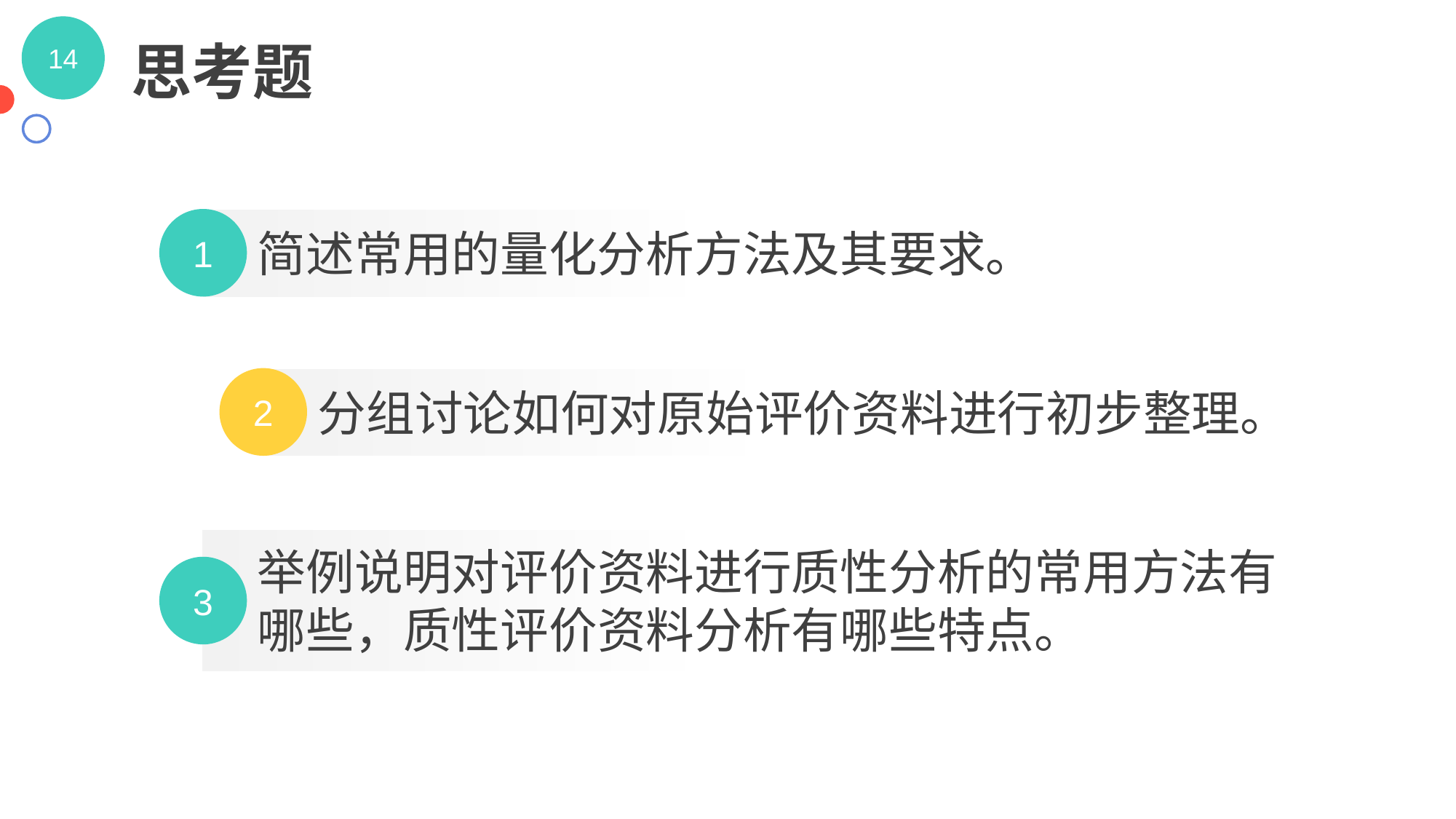

思考题
1

简述常用的量化分析方法及其要求。
2

分组讨论如何对原始评价资料进行初步整理。

举例说明对评价资料进行质性分析的常用方法有哪些，质性评价资料分析有哪些特点。
3